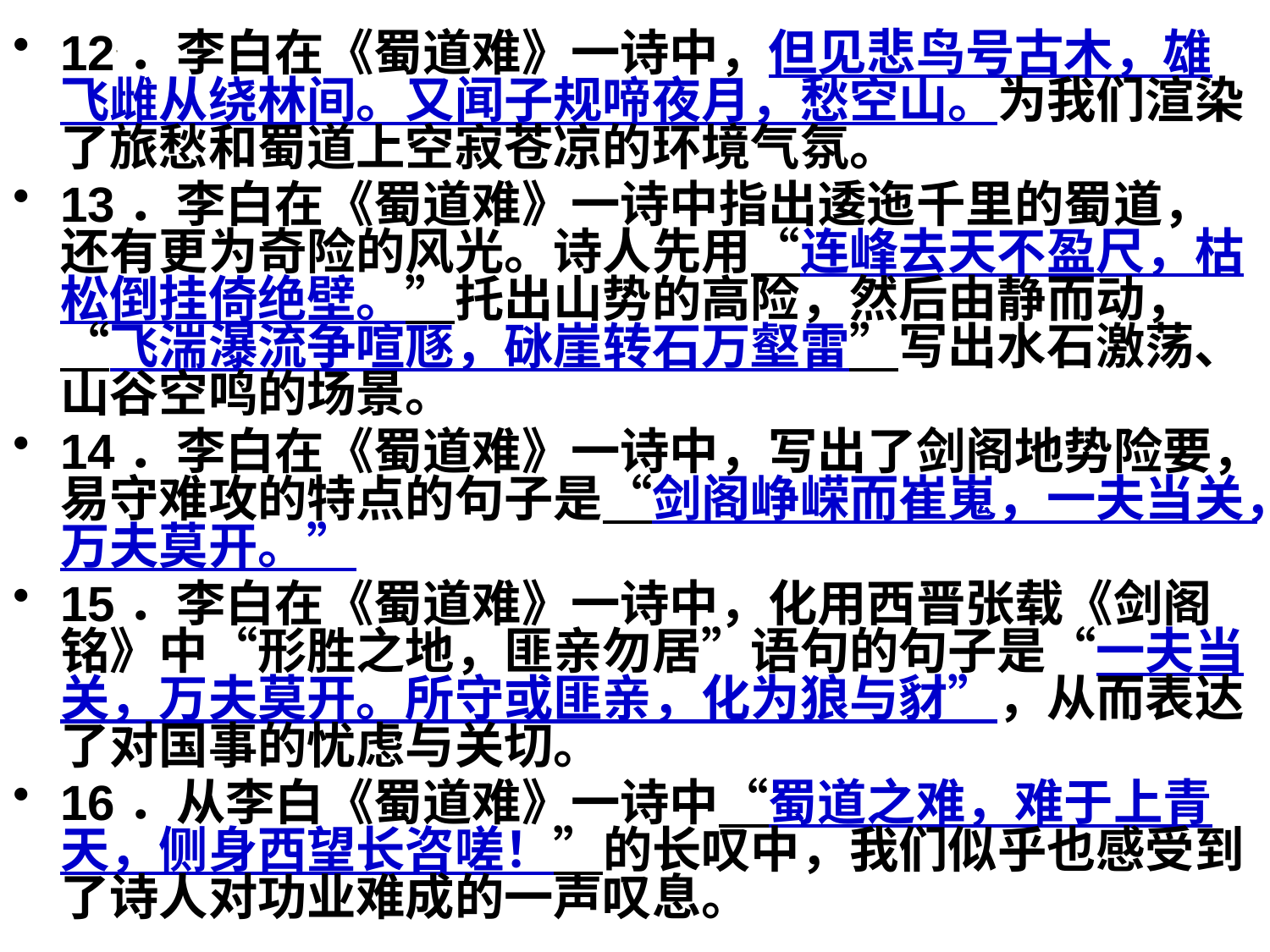

12．李白在《蜀道难》一诗中，但见悲鸟号古木，雄飞雌从绕林间。又闻子规啼夜月，愁空山。为我们渲染了旅愁和蜀道上空寂苍凉的环境气氛。
13．李白在《蜀道难》一诗中指出逶迤千里的蜀道，还有更为奇险的风光。诗人先用“连峰去天不盈尺，枯松倒挂倚绝壁。”托出山势的高险，然后由静而动，“飞湍瀑流争喧豗，砯崖转石万壑雷”写出水石激荡、山谷空鸣的场景。
14．李白在《蜀道难》一诗中，写出了剑阁地势险要，易守难攻的特点的句子是“剑阁峥嵘而崔嵬，一夫当关，万夫莫开。”
15．李白在《蜀道难》一诗中，化用西晋张载《剑阁铭》中“形胜之地，匪亲勿居”语句的句子是“一夫当关，万夫莫开。所守或匪亲，化为狼与豺”，从而表达了对国事的忧虑与关切。
16．从李白《蜀道难》一诗中“蜀道之难，难于上青天，侧身西望长咨嗟！”的长叹中，我们似乎也感受到了诗人对功业难成的一声叹息。
#